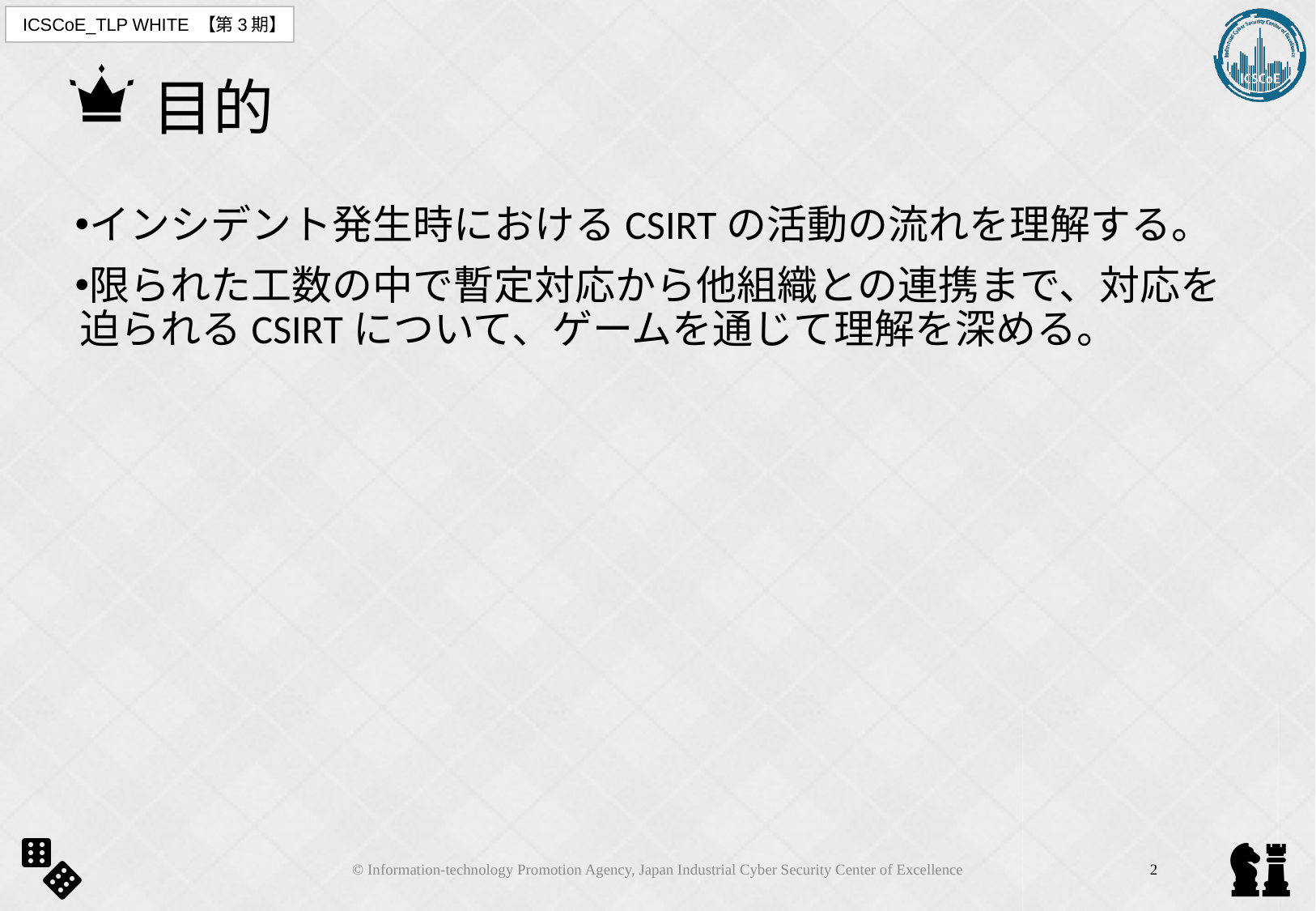

# 目的
インシデント発生時におけるCSIRTの活動の流れを理解する。
限られた工数の中で暫定対応から他組織との連携まで、対応を迫られるCSIRTについて、ゲームを通じて理解を深める。

© Information-technology Promotion Agency, Japan Industrial Cyber Security Center of Excellence
2